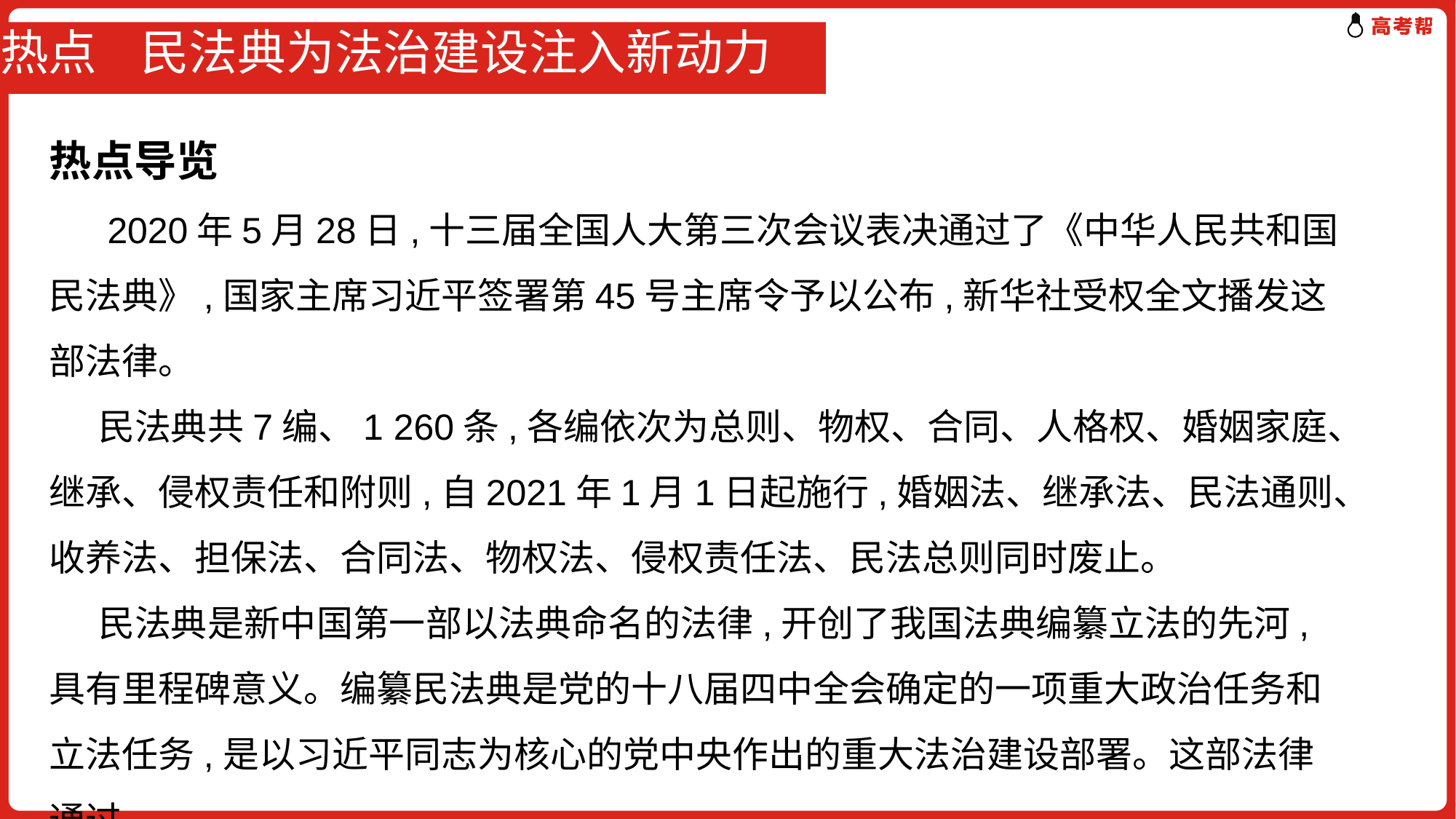

# 热点    民法典为法治建设注入新动力
热点导览
      2020年5月28日,十三届全国人大第三次会议表决通过了《中华人民共和国民法典》,国家主席习近平签署第45号主席令予以公布,新华社受权全文播发这部法律。
      民法典共7编、1 260条,各编依次为总则、物权、合同、人格权、婚姻家庭、继承、侵权责任和附则,自2021年1月1日起施行,婚姻法、继承法、民法通则、收养法、担保法、合同法、物权法、侵权责任法、民法总则同时废止。
      民法典是新中国第一部以法典命名的法律,开创了我国法典编纂立法的先河,具有里程碑意义。编纂民法典是党的十八届四中全会确定的一项重大政治任务和立法任务,是以习近平同志为核心的党中央作出的重大法治建设部署。这部法律通过